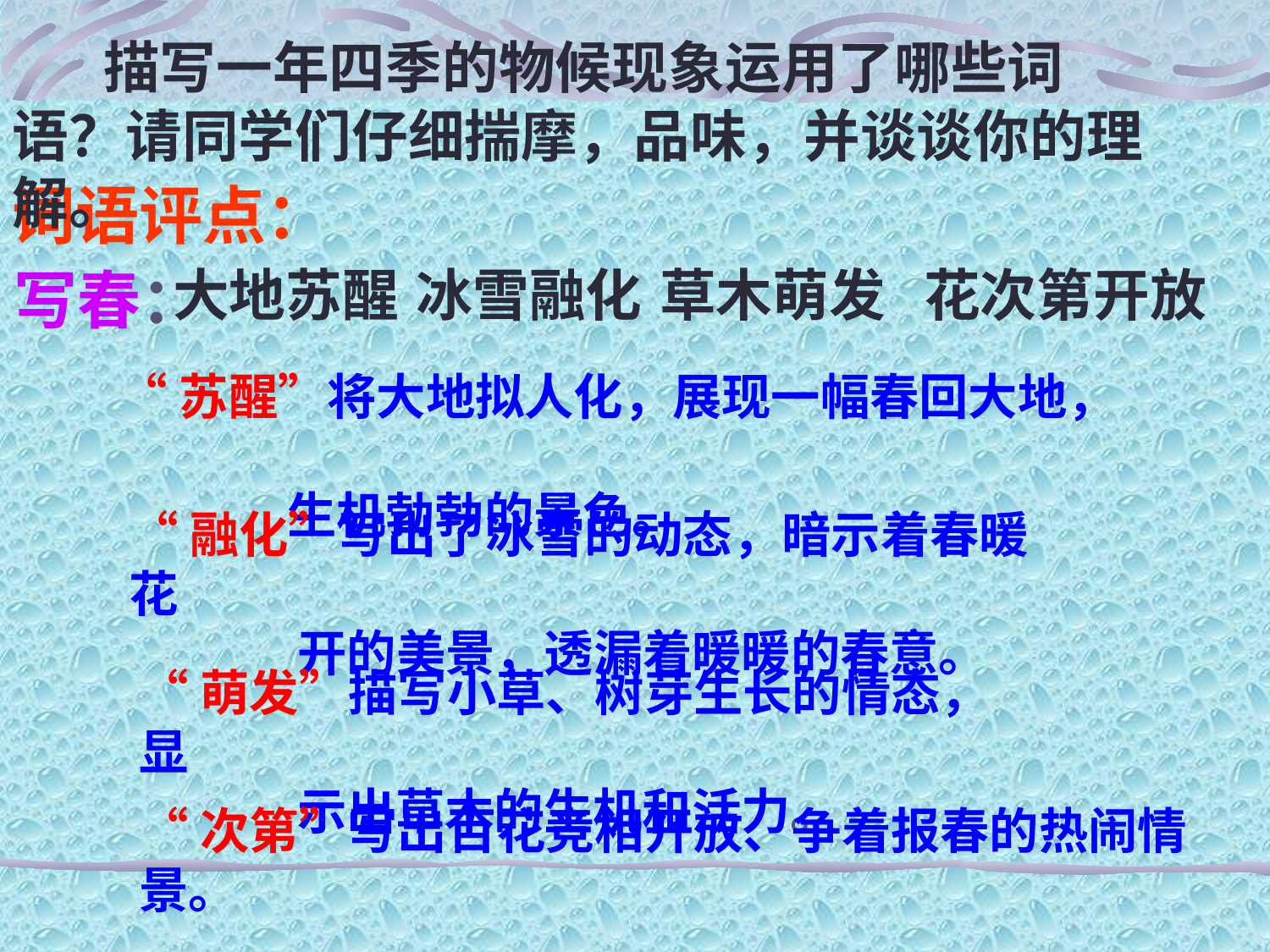

描写一年四季的物候现象运用了哪些词语？请同学们仔细揣摩，品味，并谈谈你的理解。
词语评点：
写春：
大地苏醒
冰雪融化
草木萌发
花次第开放
“苏醒”将大地拟人化，展现一幅春回大地，
              生机勃勃的景色。
“融化”写出了冰雪的动态，暗示着春暖花
              开的美景，透漏着暖暖的春意。
“萌发”描写小草、树芽生长的情态，显
             示出草木的生机和活力。
“次第”写出百花竞相开放、争着报春的热闹情景。